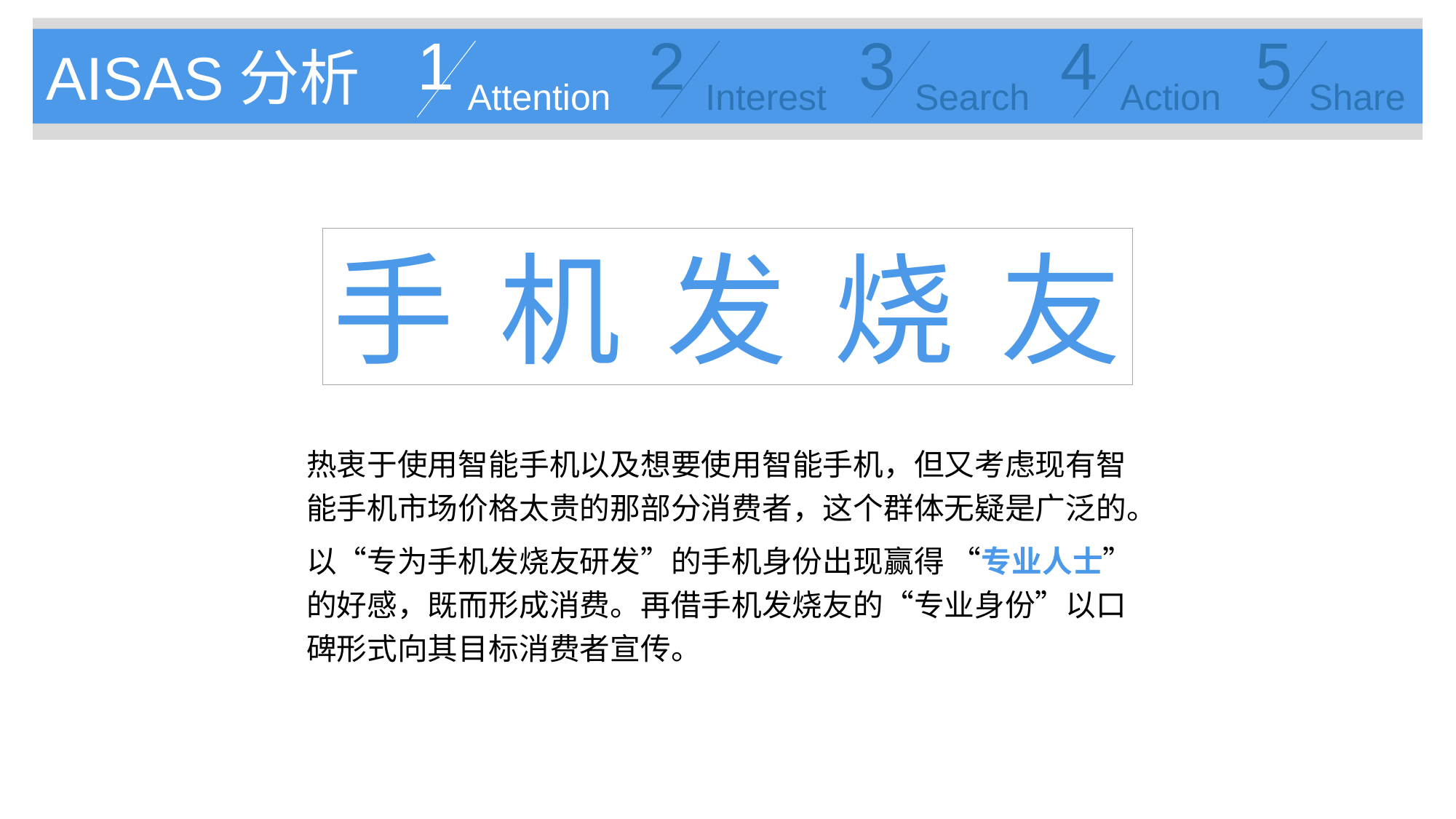

1
Attention
2

Interest
3

Search
4

Action
5

Share

AISAS分析
手机发烧友
热衷于使用智能手机以及想要使用智能手机，但又考虑现有智能手机市场价格太贵的那部分消费者，这个群体无疑是广泛的。
以“专为手机发烧友研发”的手机身份出现赢得 “专业人士”的好感，既而形成消费。再借手机发烧友的“专业身份”以口碑形式向其目标消费者宣传。